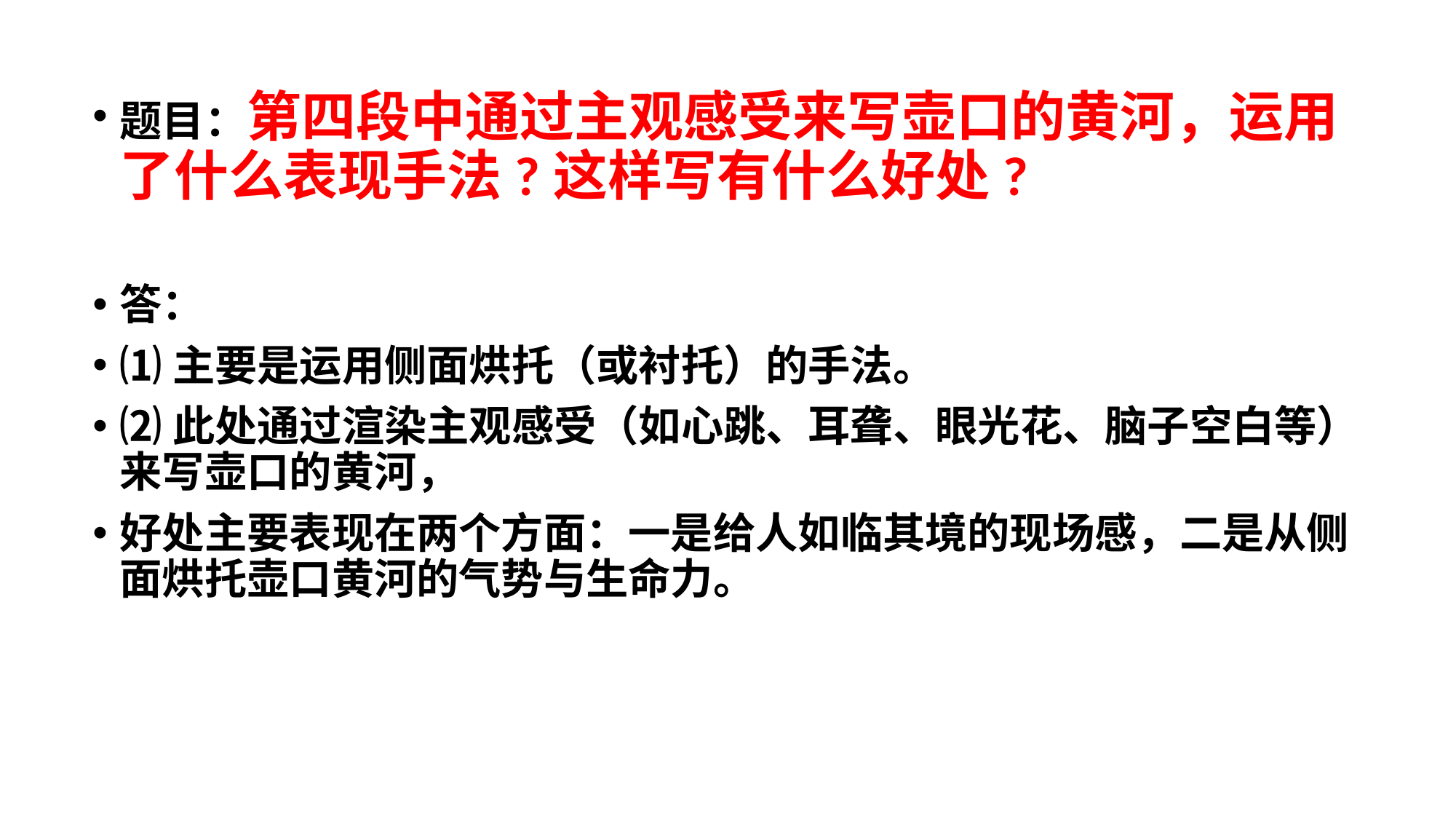

题目：第四段中通过主观感受来写壶口的黄河，运用了什么表现手法?这样写有什么好处?

答：
⑴主要是运用侧面烘托（或衬托）的手法。
⑵此处通过渲染主观感受（如心跳、耳聋、眼光花、脑子空白等）来写壶口的黄河，
好处主要表现在两个方面：一是给人如临其境的现场感，二是从侧面烘托壶口黄河的气势与生命力。